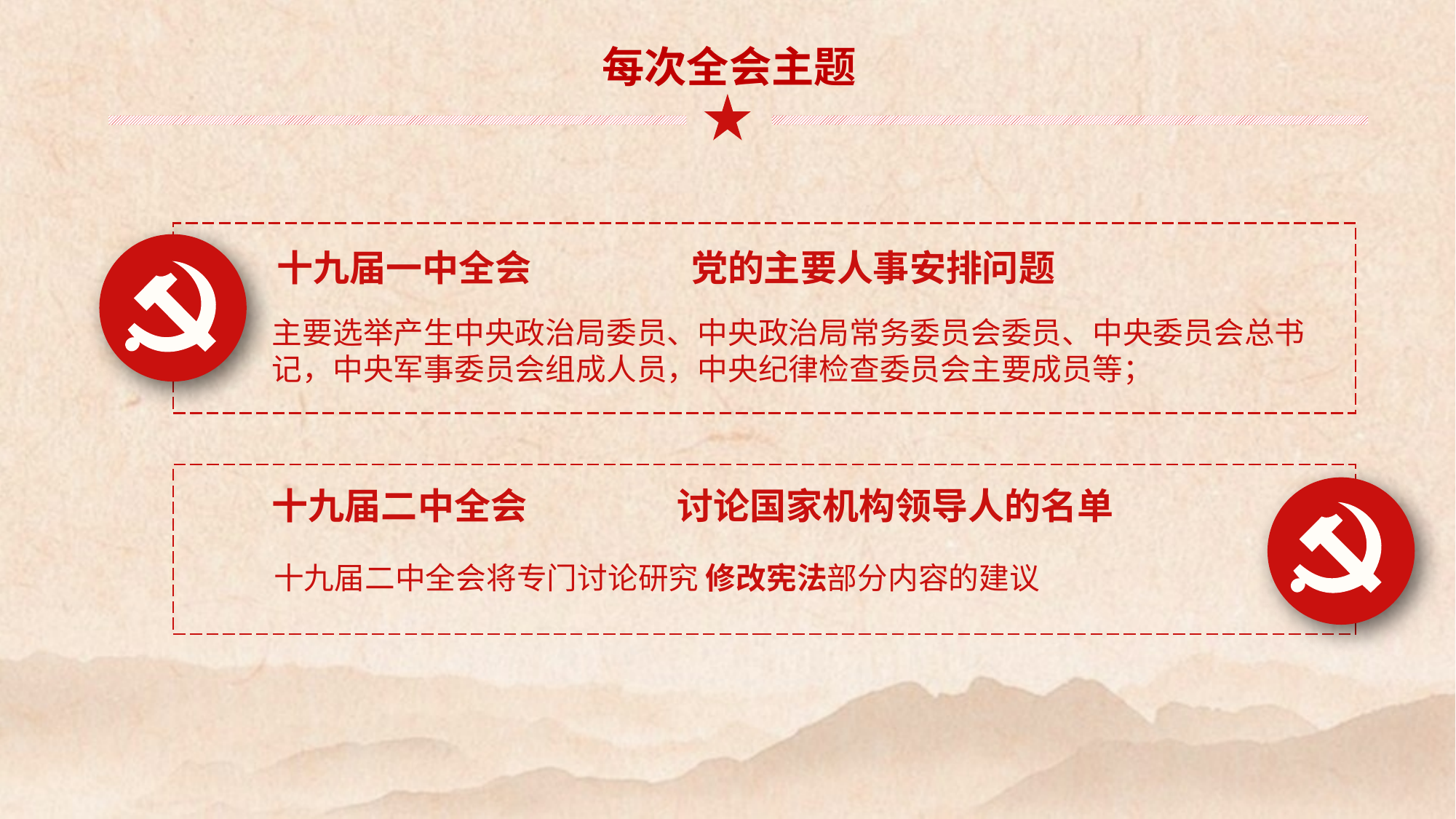

每次全会主题

十九届一中全会
党的主要人事安排问题

主要选举产生中央政治局委员、中央政治局常务委员会委员、中央委员会总书记，中央军事委员会组成人员，中央纪律检查委员会主要成员等；

十九届二中全会
讨论国家机构领导人的名单

十九届二中全会将专门讨论研究 修改宪法部分内容的建议